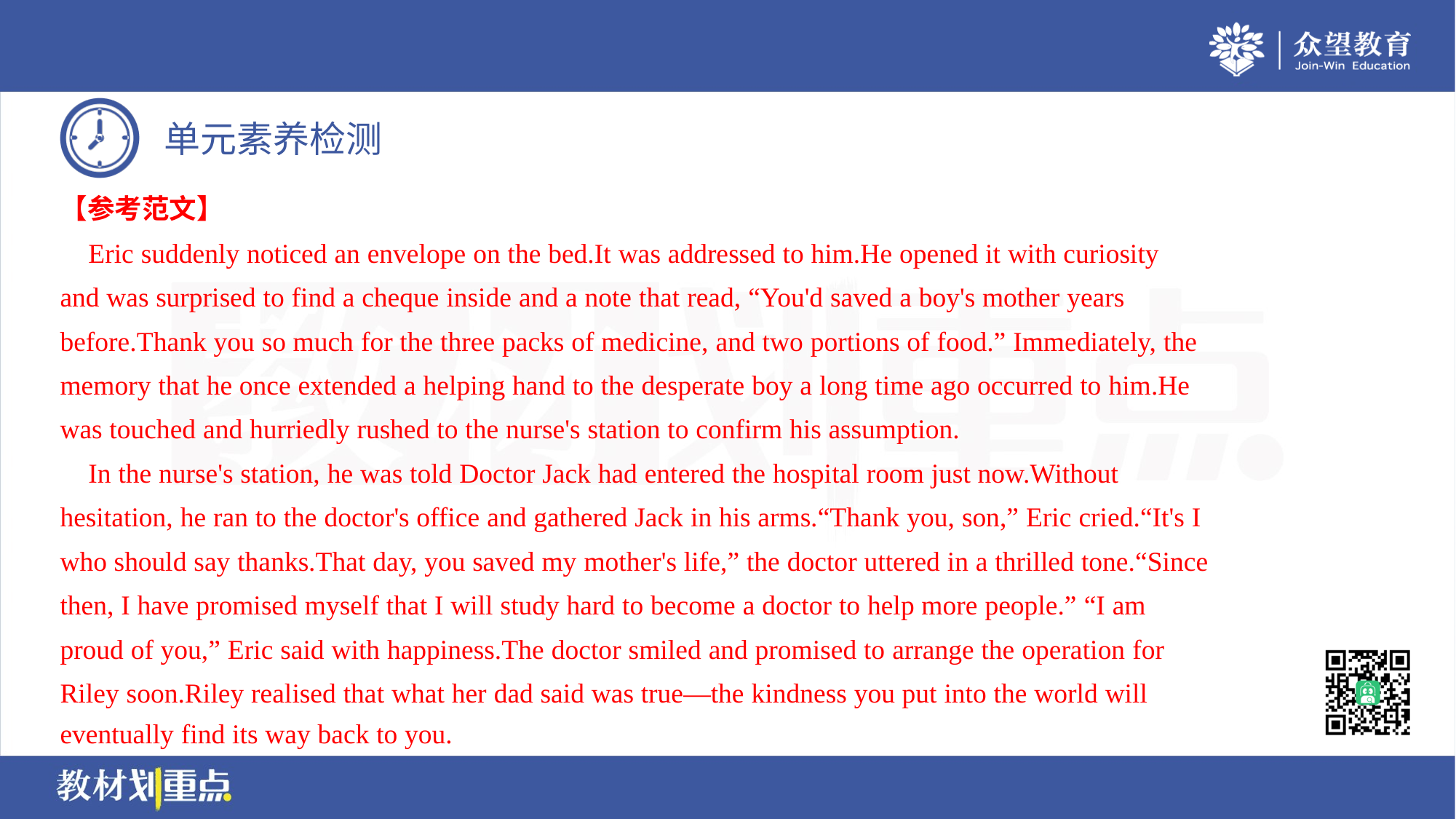

【参考范文】
    Eric suddenly noticed an envelope on the bed.It was addressed to him.He opened it with curiosity
and was surprised to find a cheque inside and a note that read, “You'd saved a boy's mother years
before.Thank you so much for the three packs of medicine, and two portions of food.” Immediately, the
memory that he once extended a helping hand to the desperate boy a long time ago occurred to him.He
was touched and hurriedly rushed to the nurse's station to confirm his assumption.
    In the nurse's station, he was told Doctor Jack had entered the hospital room just now.Without
hesitation, he ran to the doctor's office and gathered Jack in his arms.“Thank you, son,” Eric cried.“It's I
who should say thanks.That day, you saved my mother's life,” the doctor uttered in a thrilled tone.“Since
then, I have promised myself that I will study hard to become a doctor to help more people.” “I am
proud of you,” Eric said with happiness.The doctor smiled and promised to arrange the operation for
Riley soon.Riley realised that what her dad said was true—the kindness you put into the world will
eventually find its way back to you.